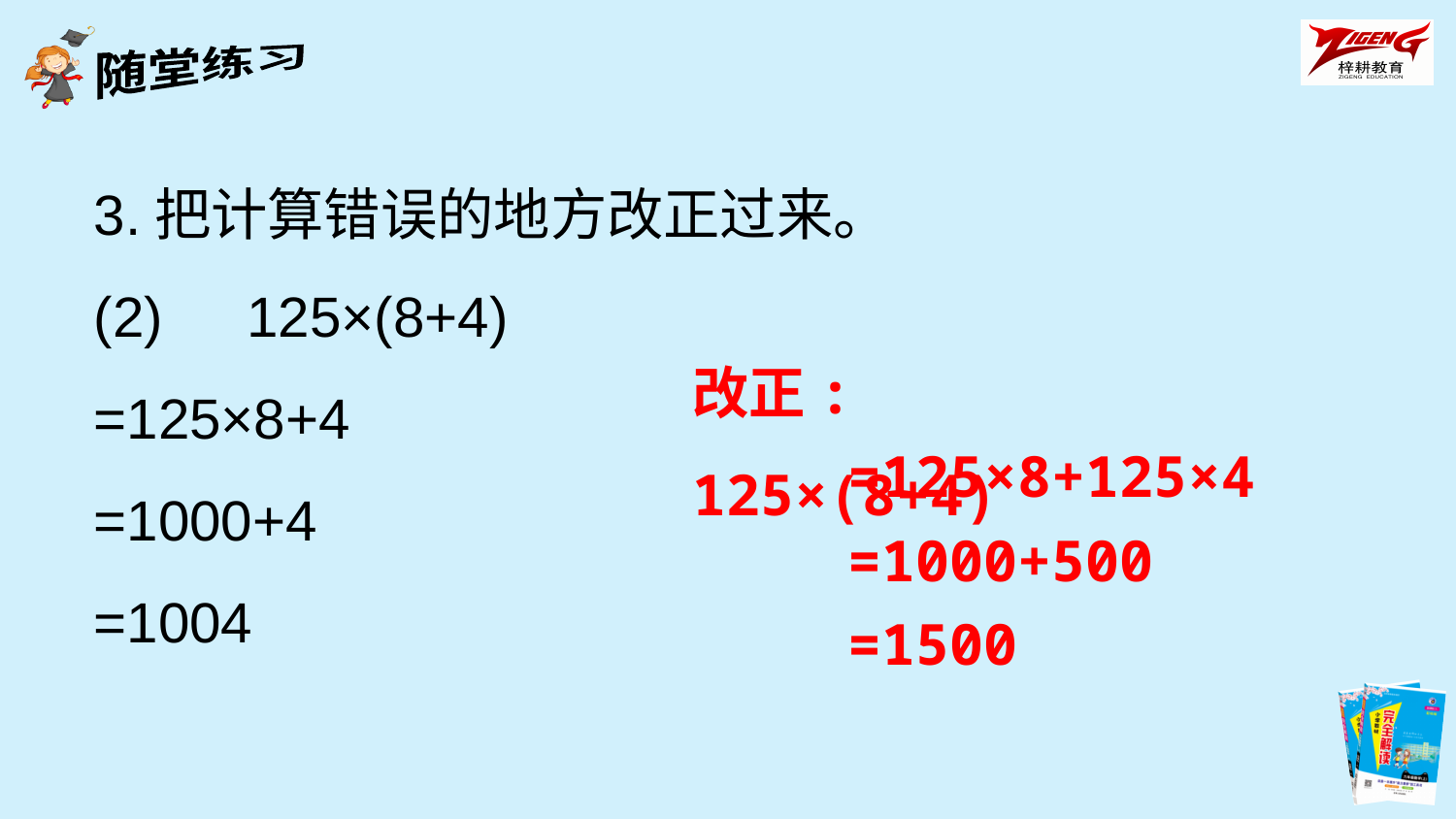

3.把计算错误的地方改正过来。
(2)　125×(8+4)
=125×8+4
=1000+4
=1004
改正:　125×(8+4)
=125×8+125×4
=1000+500
=1500